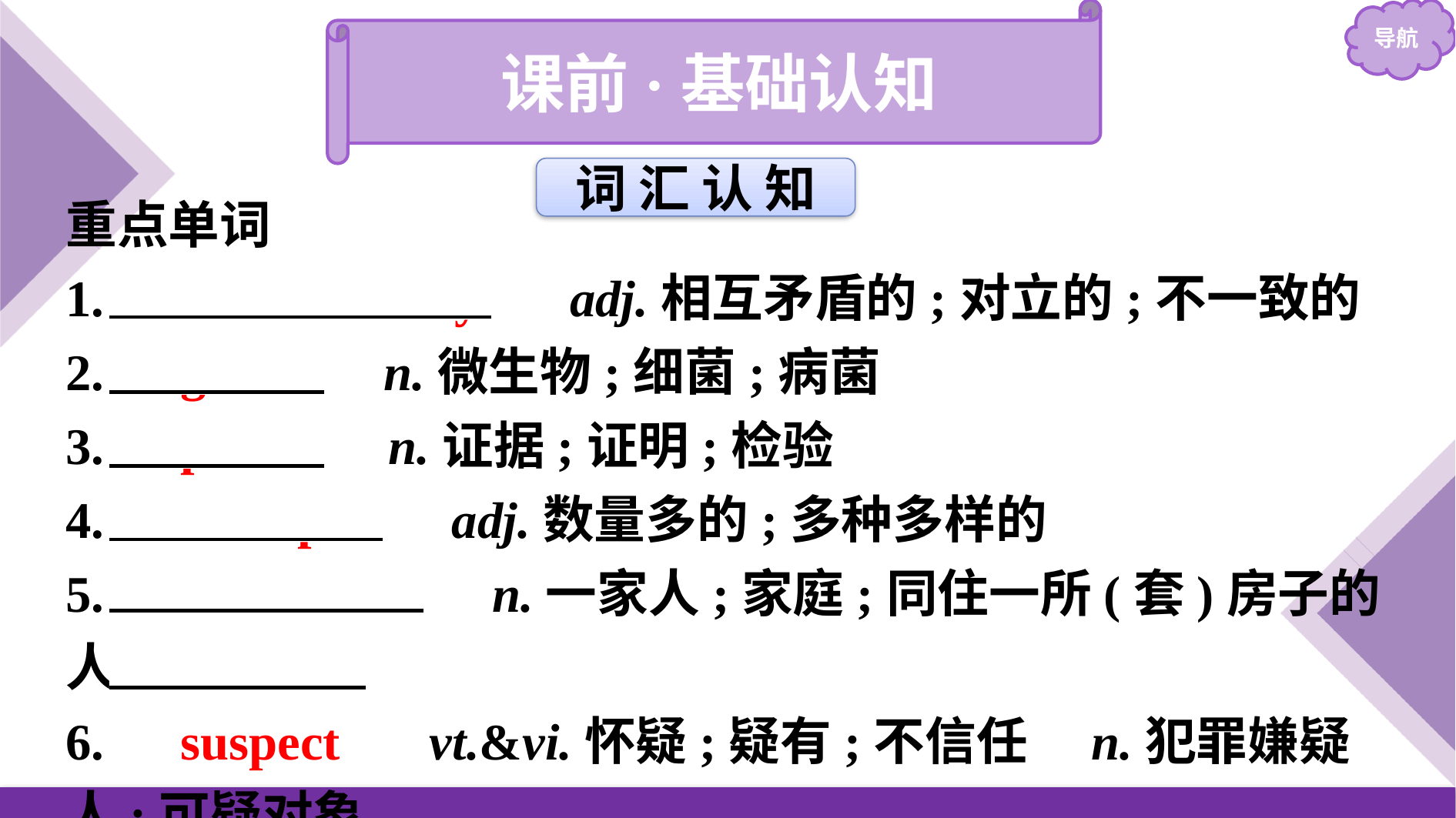

课前·基础认知
词 汇 认 知
重点单词
1.　contradictory　 adj.相互矛盾的;对立的;不一致的
2.　germ　 n.微生物;细菌;病菌
3.　proof　 n.证据;证明;检验
4.　multiple　 adj.数量多的;多种多样的
5.　household　 n.一家人;家庭;同住一所(套)房子的人
6.　suspect　 vt.&vi.怀疑;疑有;不信任　n.犯罪嫌疑人;可疑对象